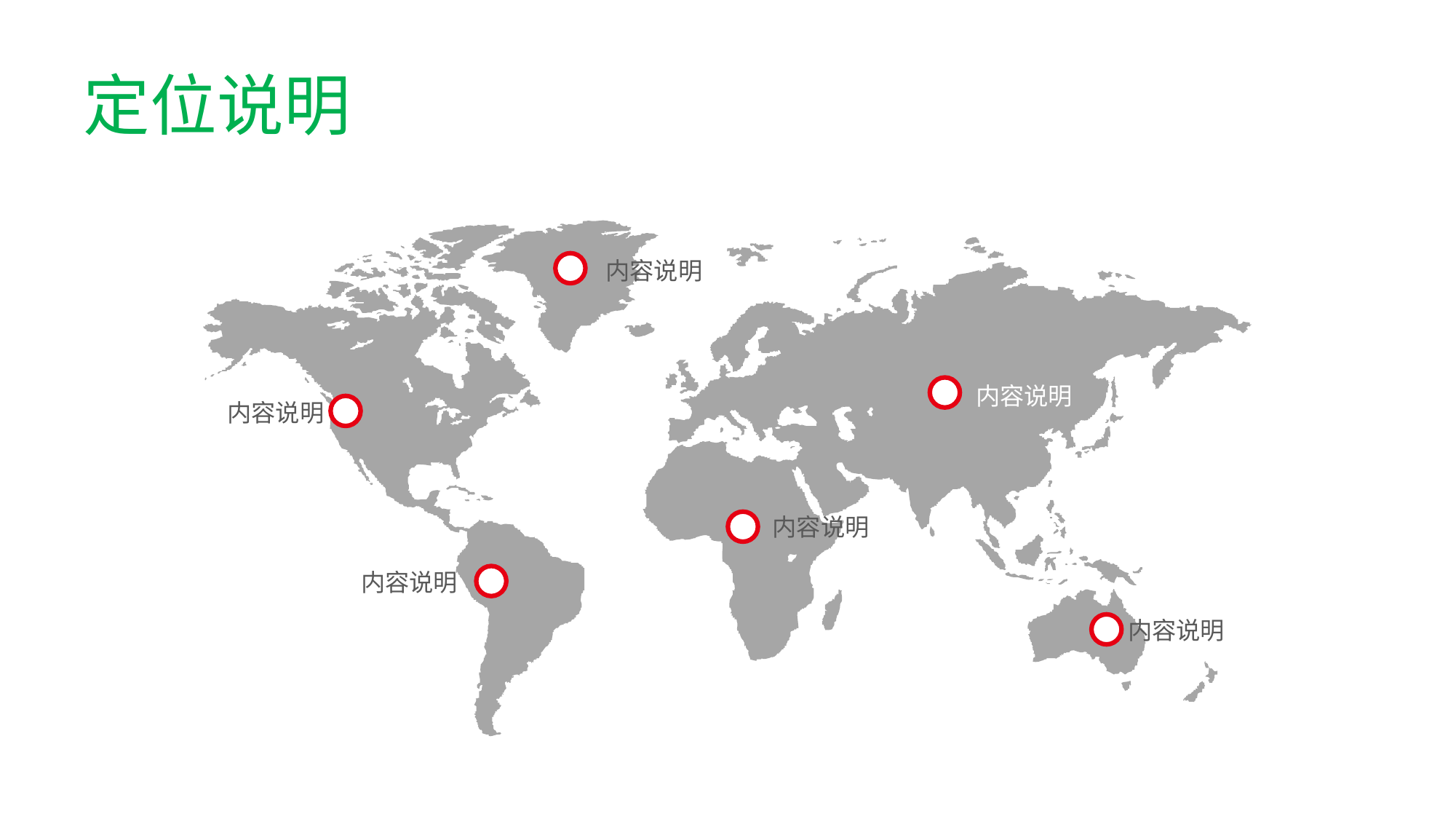

# 定位说明

内容说明

内容说明

内容说明

内容说明

内容说明

内容说明